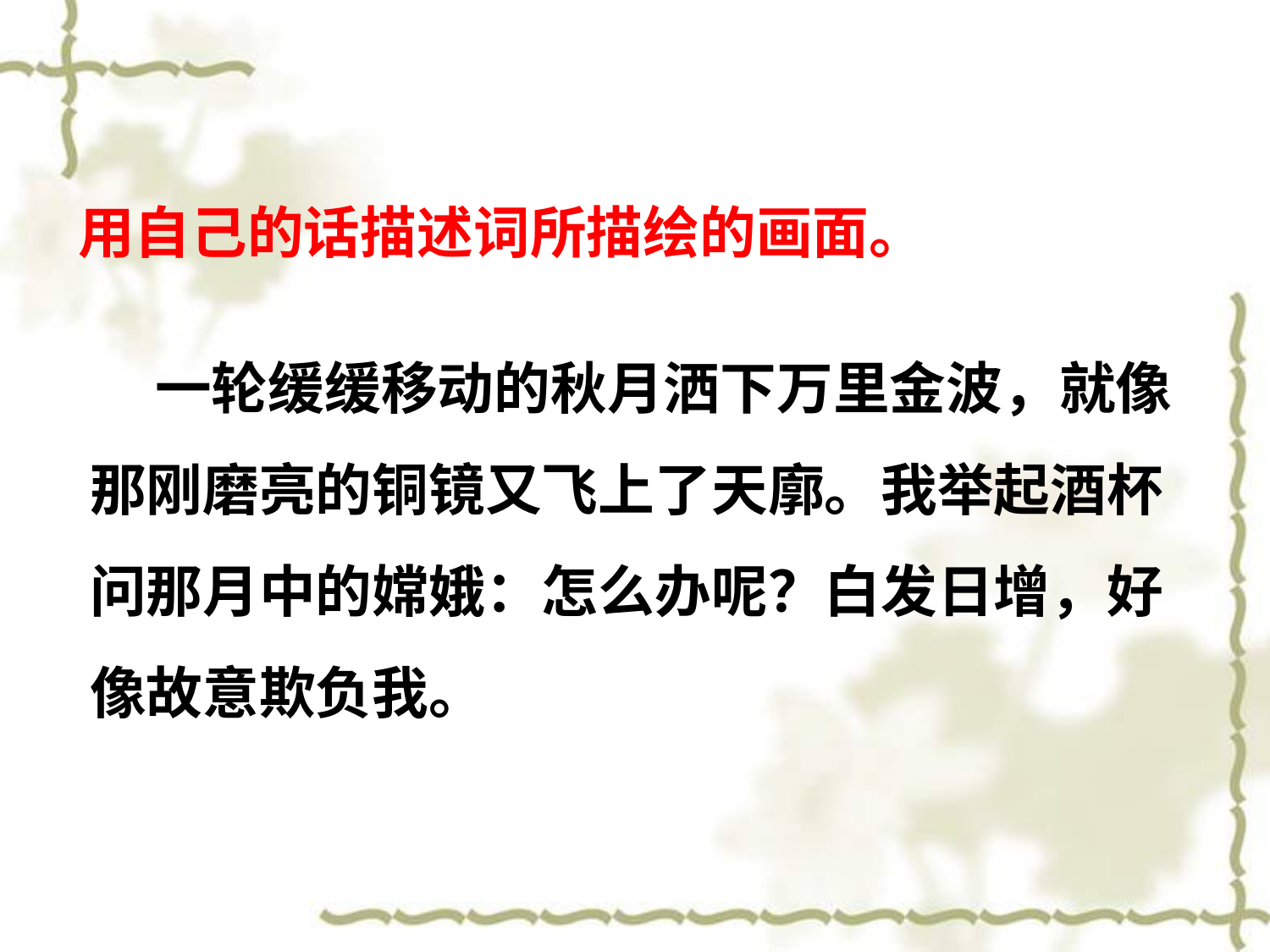

用自己的话描述词所描绘的画面。
    一轮缓缓移动的秋月洒下万里金波，就像那刚磨亮的铜镜又飞上了天廓。我举起酒杯问那月中的嫦娥：怎么办呢？白发日增，好像故意欺负我。